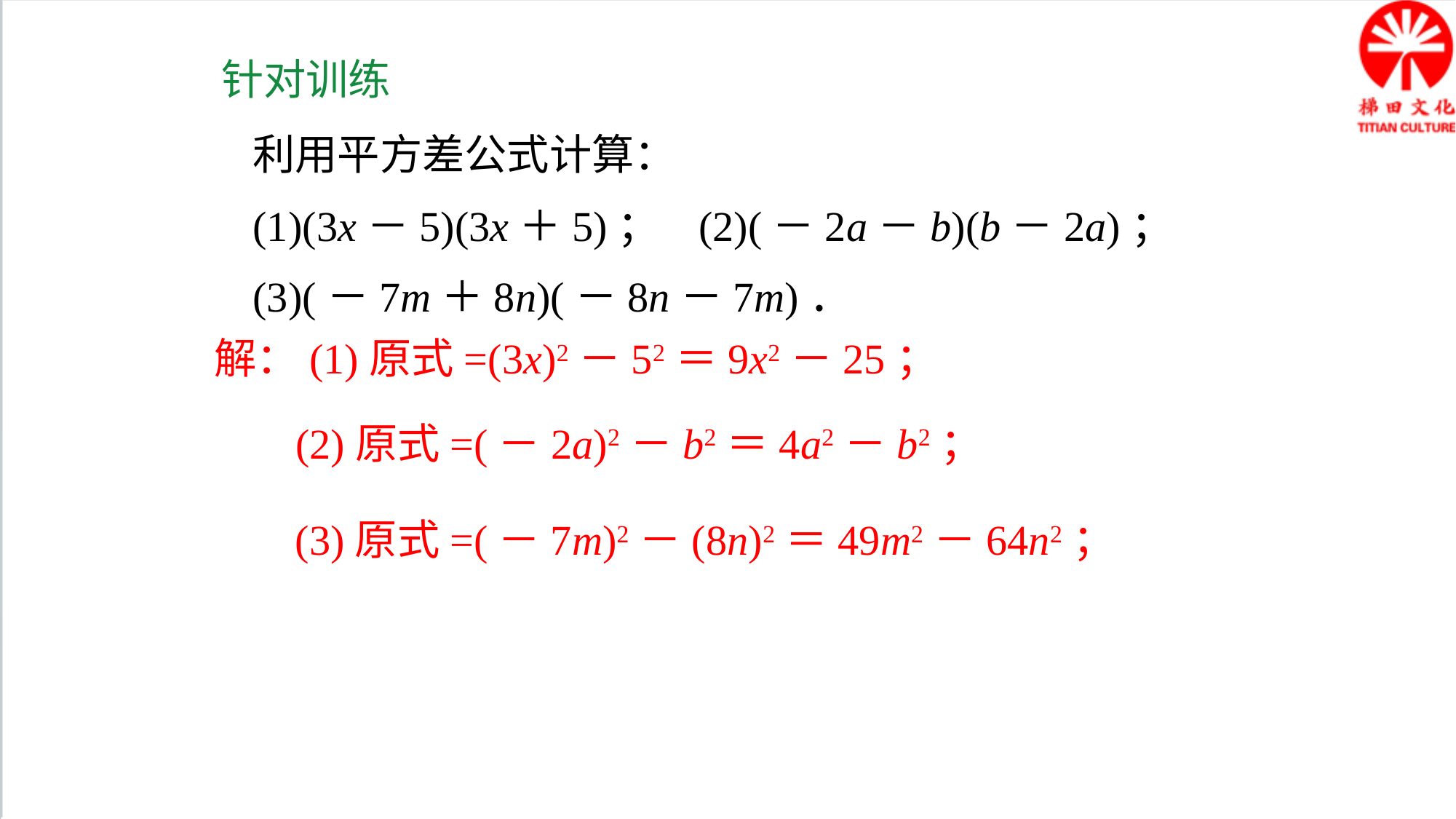

针对训练
利用平方差公式计算：
(1)(3x－5)(3x＋5)；   (2)(－2a－b)(b－2a)；
(3)(－7m＋8n)(－8n－7m)．
解：(1)原式=(3x)2－52＝9x2－25；
(2)原式=(－2a)2－b2＝4a2－b2；
(3)原式=(－7m)2－(8n)2＝49m2－64n2；